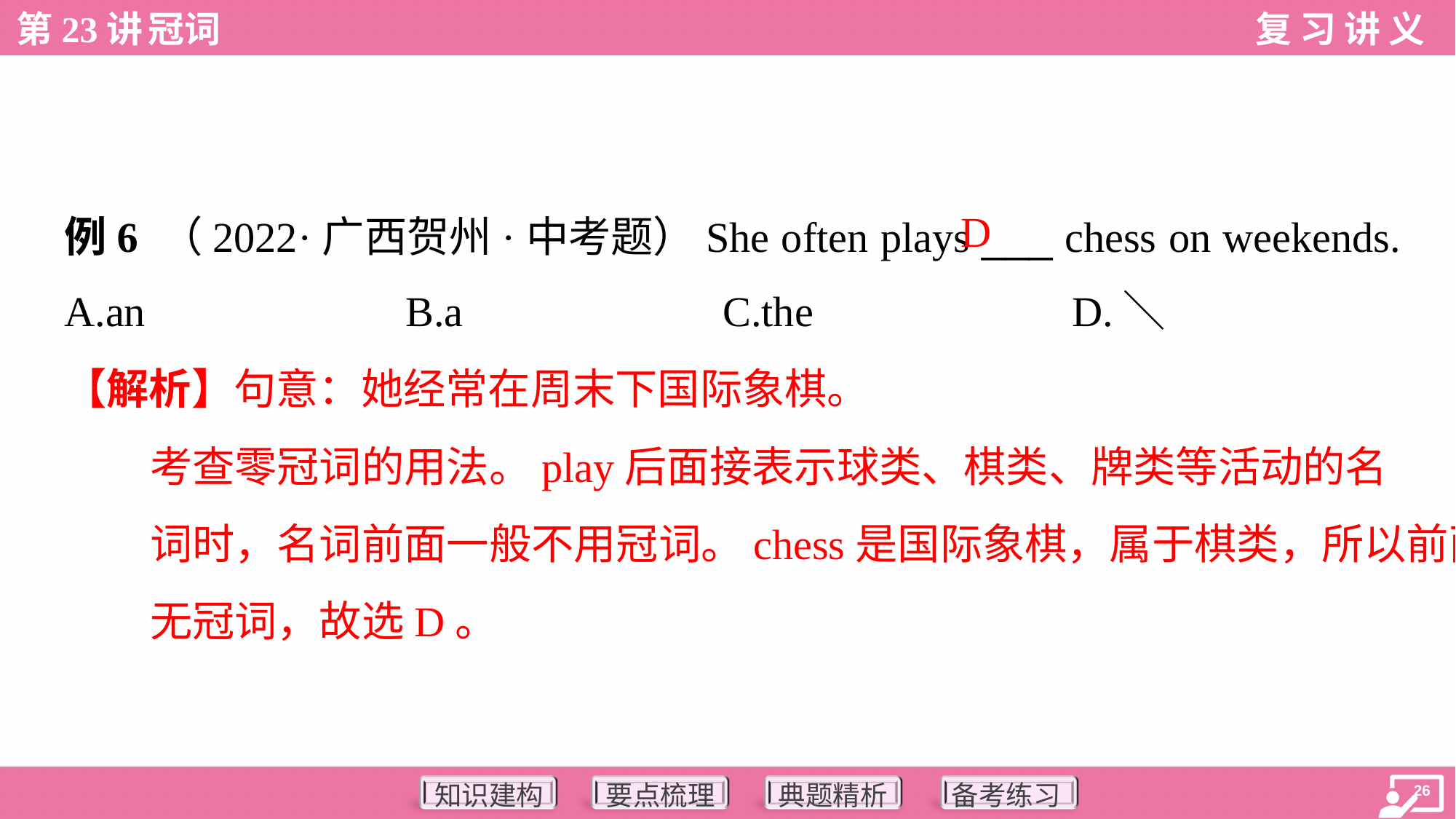

D
例6 （2022·广西贺州·中考题）She often plays ___ chess on weekends.
A.an	B.a	C.the	D.＼
【解析】句意：她经常在周末下国际象棋。
考查零冠词的用法。play后面接表示球类、棋类、牌类等活动的名
词时，名词前面一般不用冠词。chess是国际象棋，属于棋类，所以前面
无冠词，故选D。